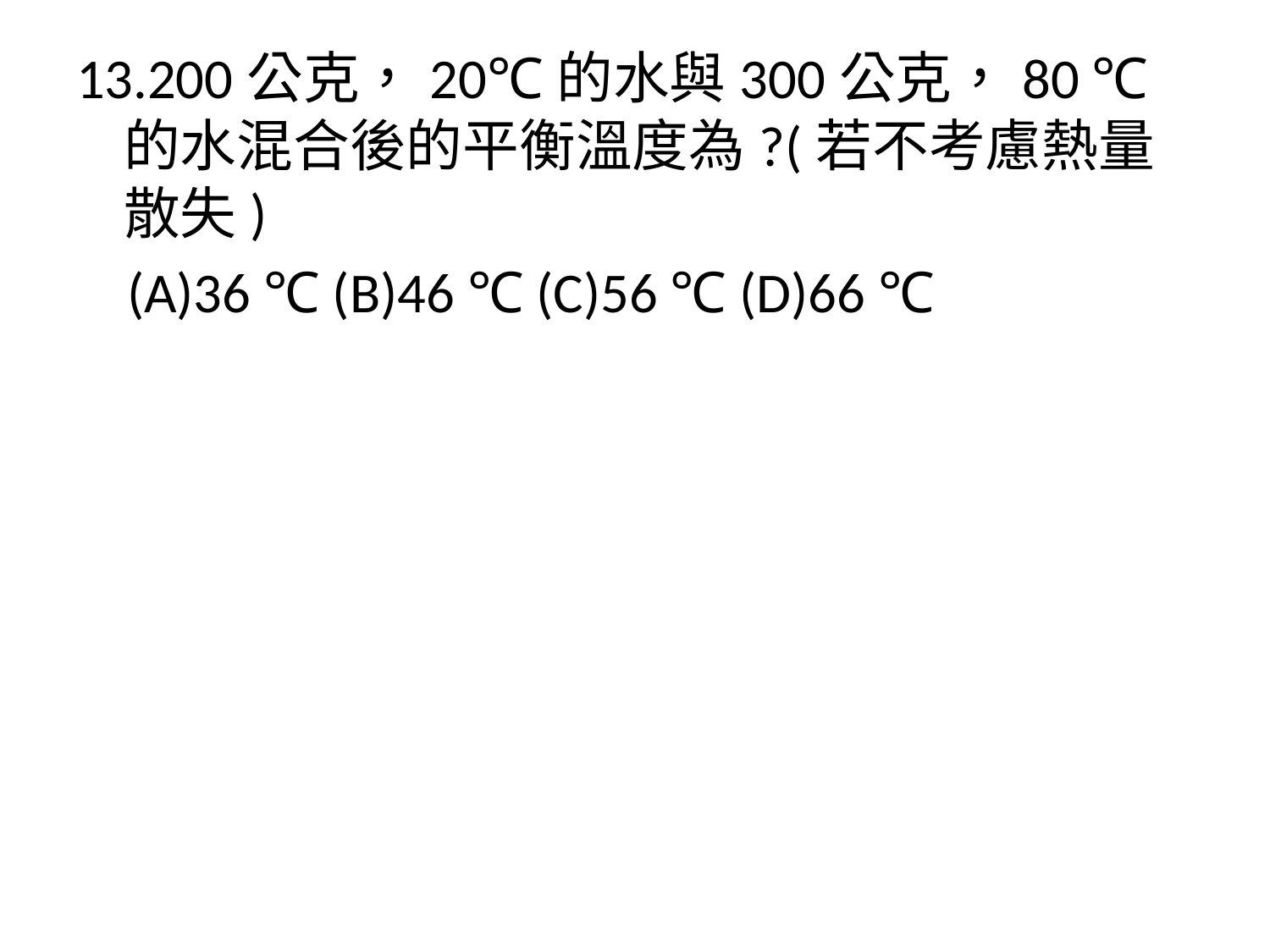

13.200公克，20℃的水與300公克，80 ℃的水混合後的平衡溫度為?(若不考慮熱量散失)
    (A)36 ℃ (B)46 ℃ (C)56 ℃ (D)66 ℃